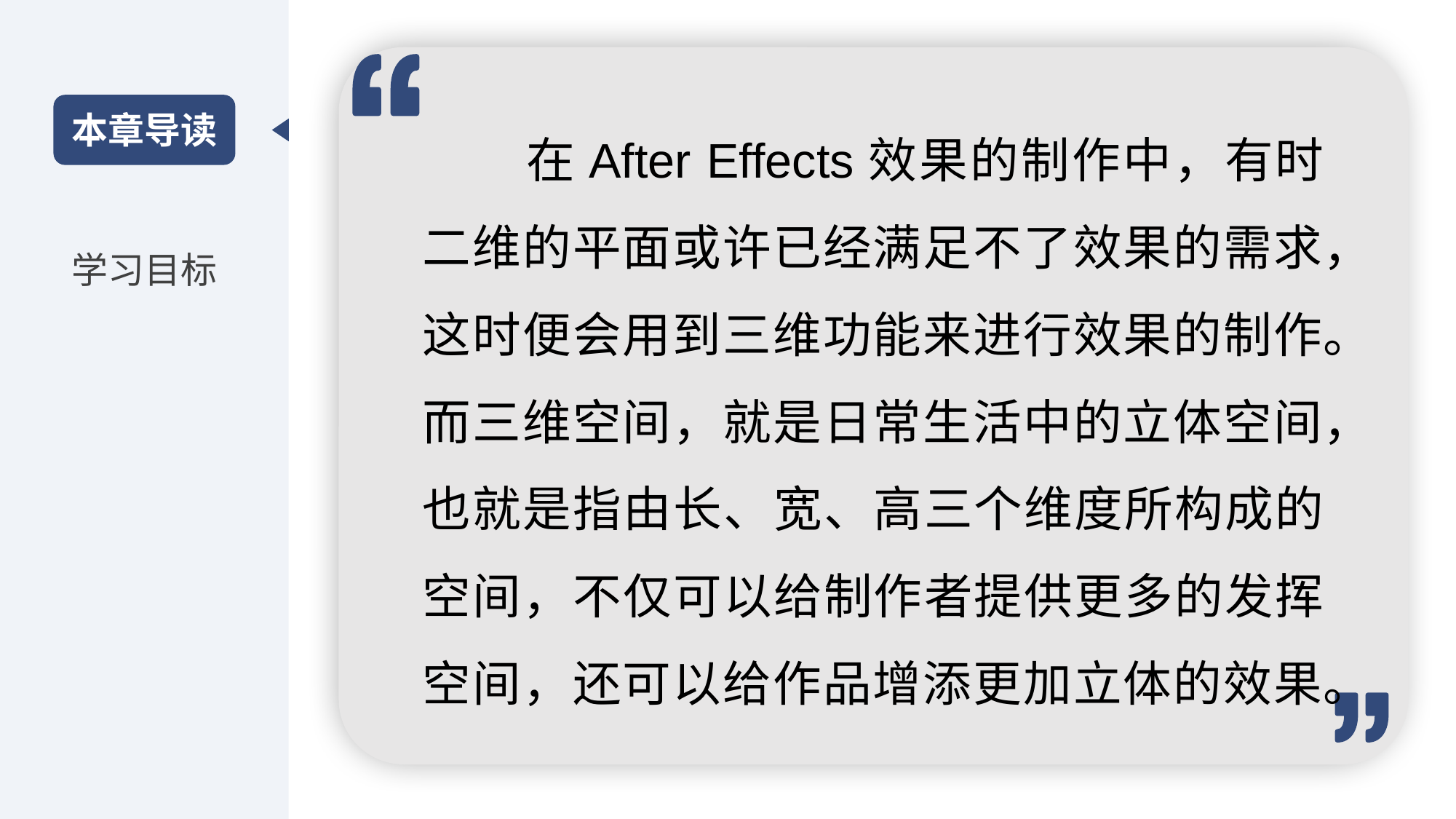

在After Effects效果的制作中，有时二维的平面或许已经满足不了效果的需求，这时便会用到三维功能来进行效果的制作。而三维空间，就是日常生活中的立体空间，也就是指由长、宽、高三个维度所构成的空间，不仅可以给制作者提供更多的发挥空间，还可以给作品增添更加立体的效果。
本章导读

学习目标